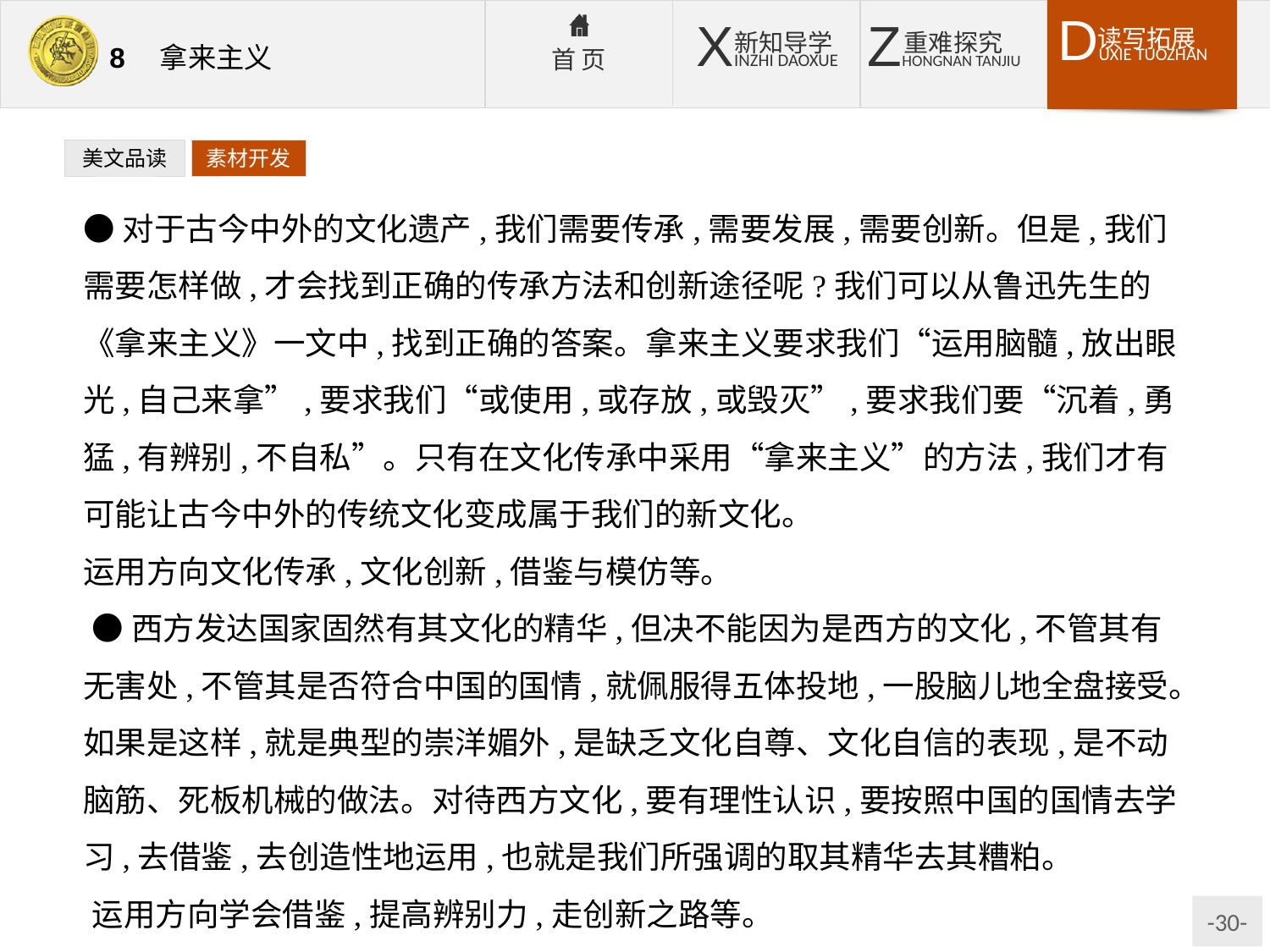

美文品读
素材开发
●对于古今中外的文化遗产,我们需要传承,需要发展,需要创新。但是,我们需要怎样做,才会找到正确的传承方法和创新途径呢?我们可以从鲁迅先生的《拿来主义》一文中,找到正确的答案。拿来主义要求我们“运用脑髓,放出眼光,自己来拿”,要求我们“或使用,或存放,或毁灭”,要求我们要“沉着,勇猛,有辨别,不自私”。只有在文化传承中采用“拿来主义”的方法,我们才有可能让古今中外的传统文化变成属于我们的新文化。
运用方向文化传承,文化创新,借鉴与模仿等。
●西方发达国家固然有其文化的精华,但决不能因为是西方的文化,不管其有无害处,不管其是否符合中国的国情,就佩服得五体投地,一股脑儿地全盘接受。如果是这样,就是典型的崇洋媚外,是缺乏文化自尊、文化自信的表现,是不动脑筋、死板机械的做法。对待西方文化,要有理性认识,要按照中国的国情去学习,去借鉴,去创造性地运用,也就是我们所强调的取其精华去其糟粕。
运用方向学会借鉴,提高辨别力,走创新之路等。